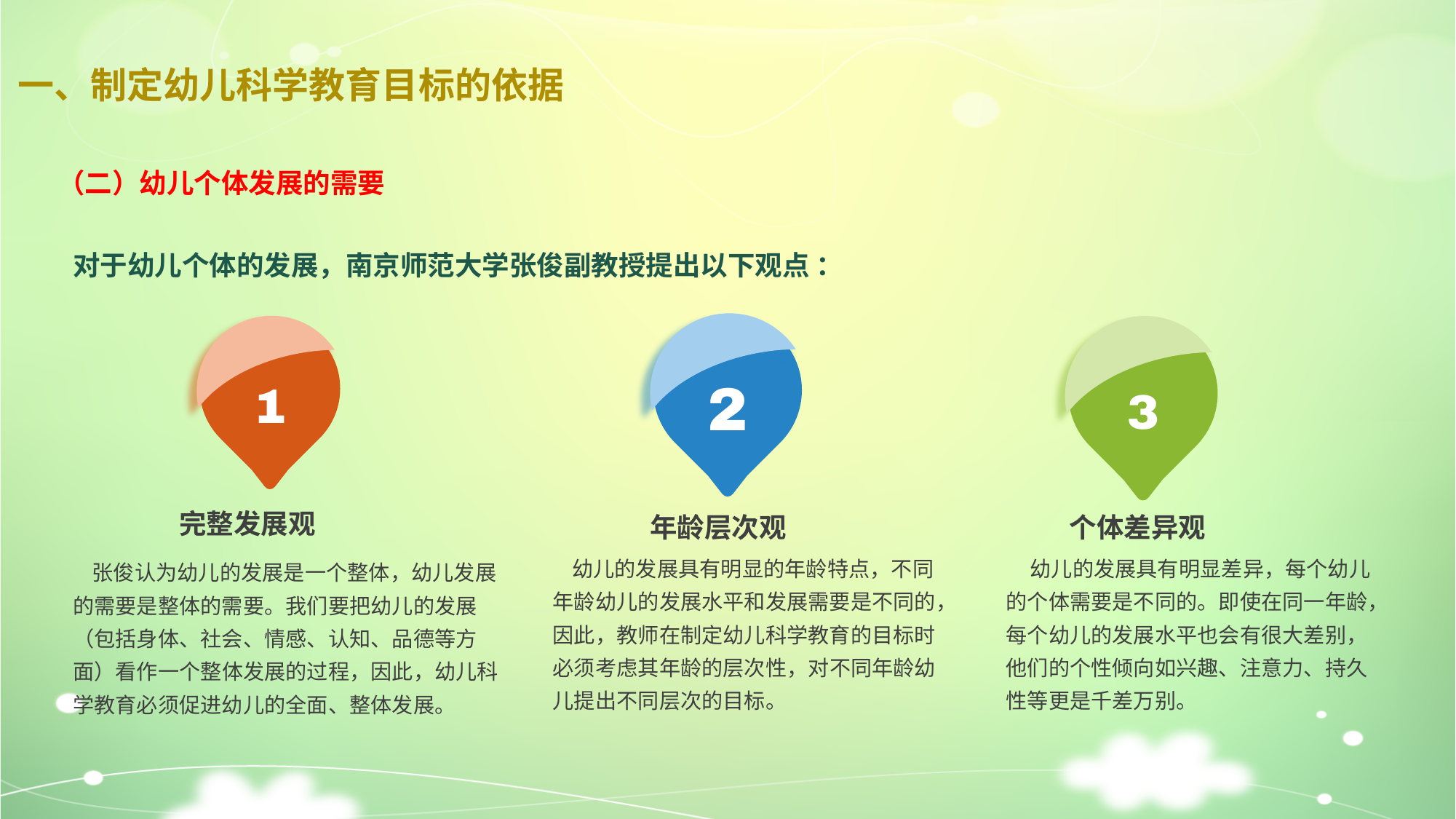

# 一、制定幼儿科学教育目标的依据
（二）幼儿个体发展的需要
对于幼儿个体的发展，南京师范大学张俊副教授提出以下观点 ：

2

1

3
完整发展观
年龄层次观
 个体差异观
   幼儿的发展具有明显的年龄特点，不同年龄幼儿的发展水平和发展需要是不同的，因此，教师在制定幼儿科学教育的目标时必须考虑其年龄的层次性，对不同年龄幼儿提出不同层次的目标。
    幼儿的发展具有明显差异，每个幼儿的个体需要是不同的。即使在同一年龄，每个幼儿的发展水平也会有很大差别，他们的个性倾向如兴趣、注意力、持久性等更是千差万别。
   张俊认为幼儿的发展是一个整体，幼儿发展的需要是整体的需要。我们要把幼儿的发展（包括身体、社会、情感、认知、品德等方面）看作一个整体发展的过程，因此，幼儿科学教育必须促进幼儿的全面、整体发展。